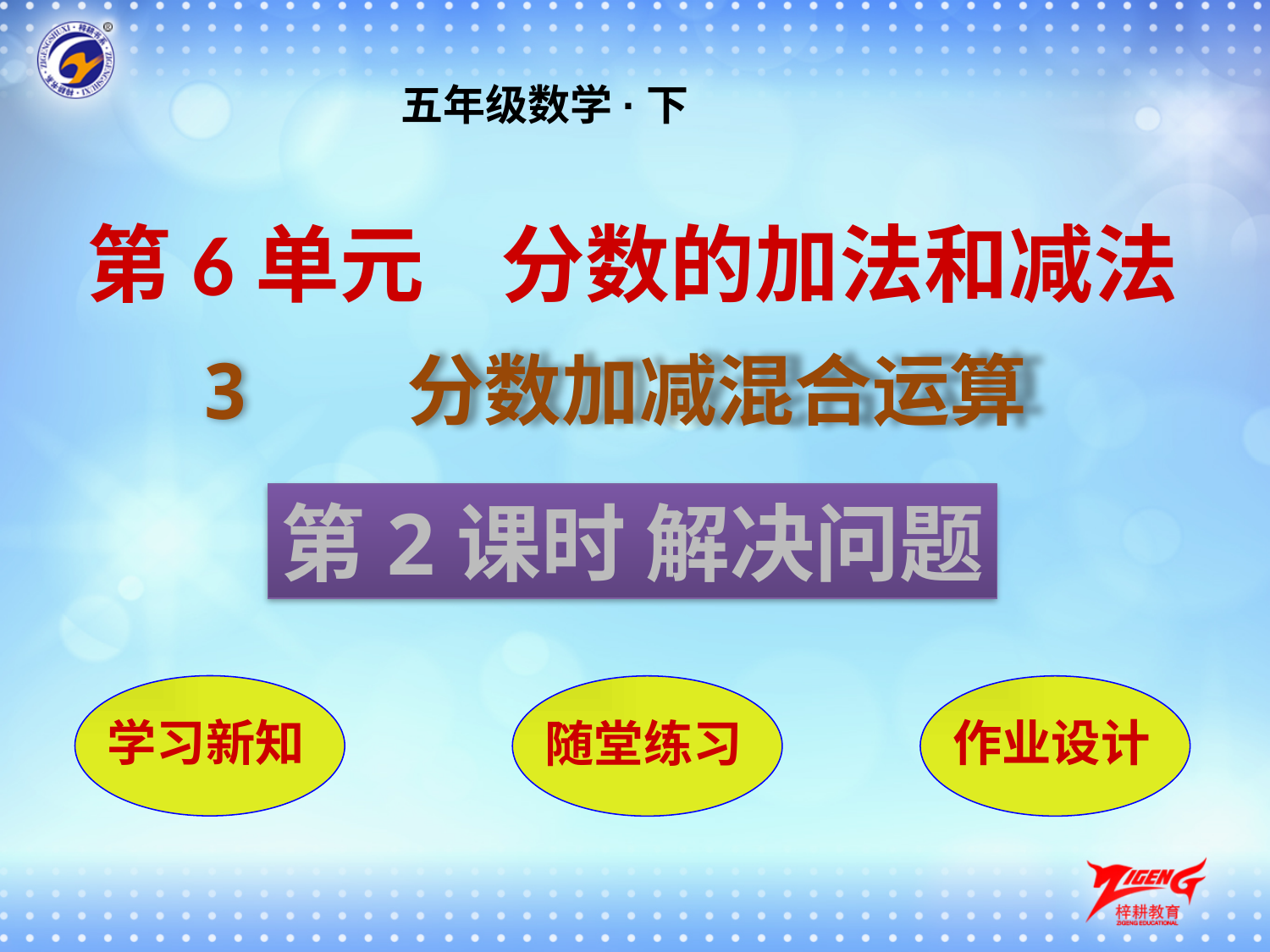

五年级数学·下
第6单元    分数的加法和减法
3   分数加减混合运算
第2课时 解决问题

学习新知

随堂练习

作业设计